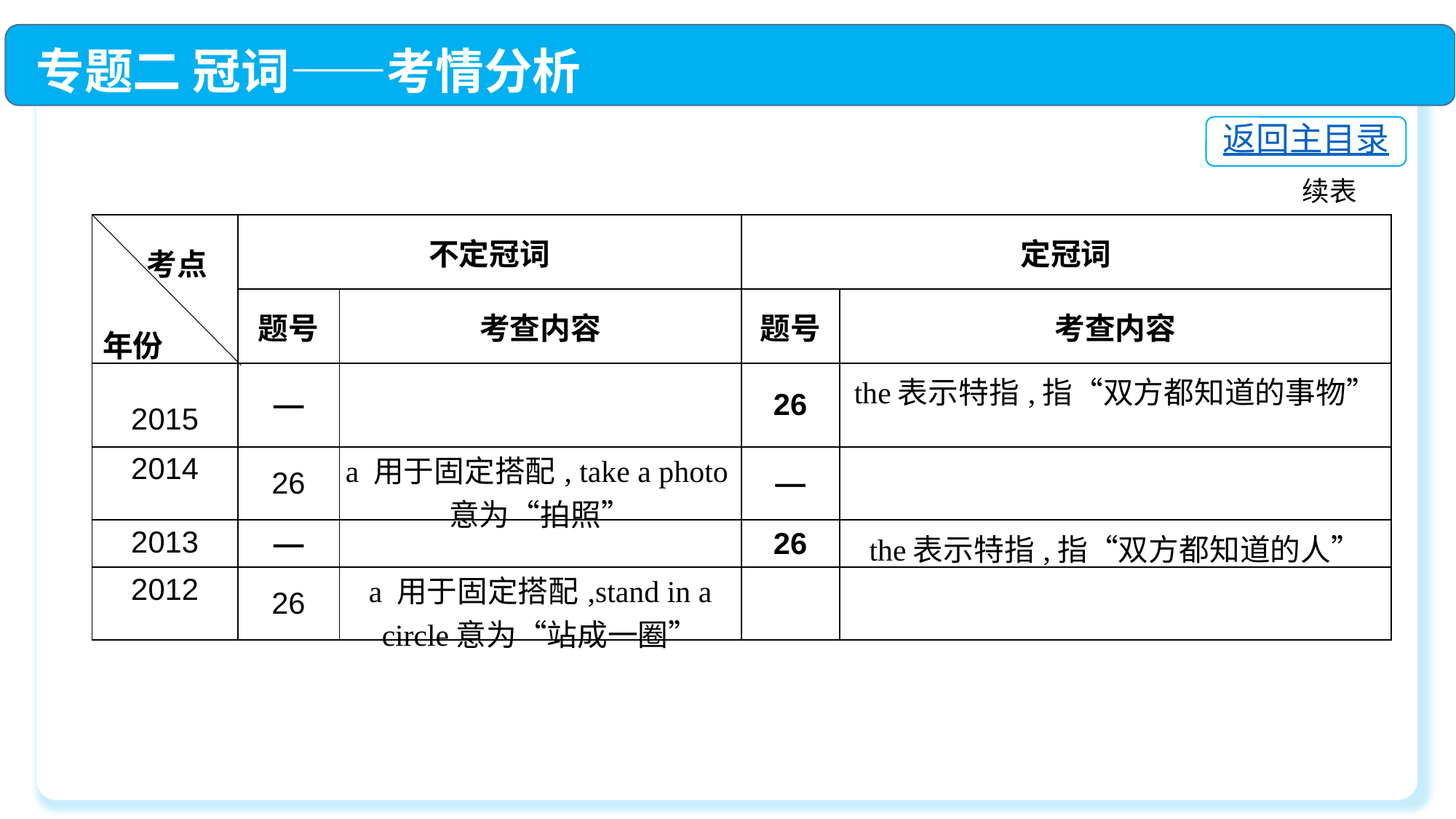

专题二 冠词——考情分析

返回主目录
续表
|  | 不定冠词 |  | 定冠词 |  |
| --- | --- | --- | --- | --- |
|  | 题号 | 考查内容 | 题号 | 考查内容 |
| 2015 | — |  | 26 | the表示特指,指“双方都知道的事物” |
| 2014 | 26 | a 用于固定搭配, take a photo意为“拍照” | — |  |
| 2013 | — |  | 26 | the表示特指,指“双方都知道的人” |
| 2012 | 26 | a 用于固定搭配,stand in a circle意为“站成一圈” |  |  |
 考点
年份